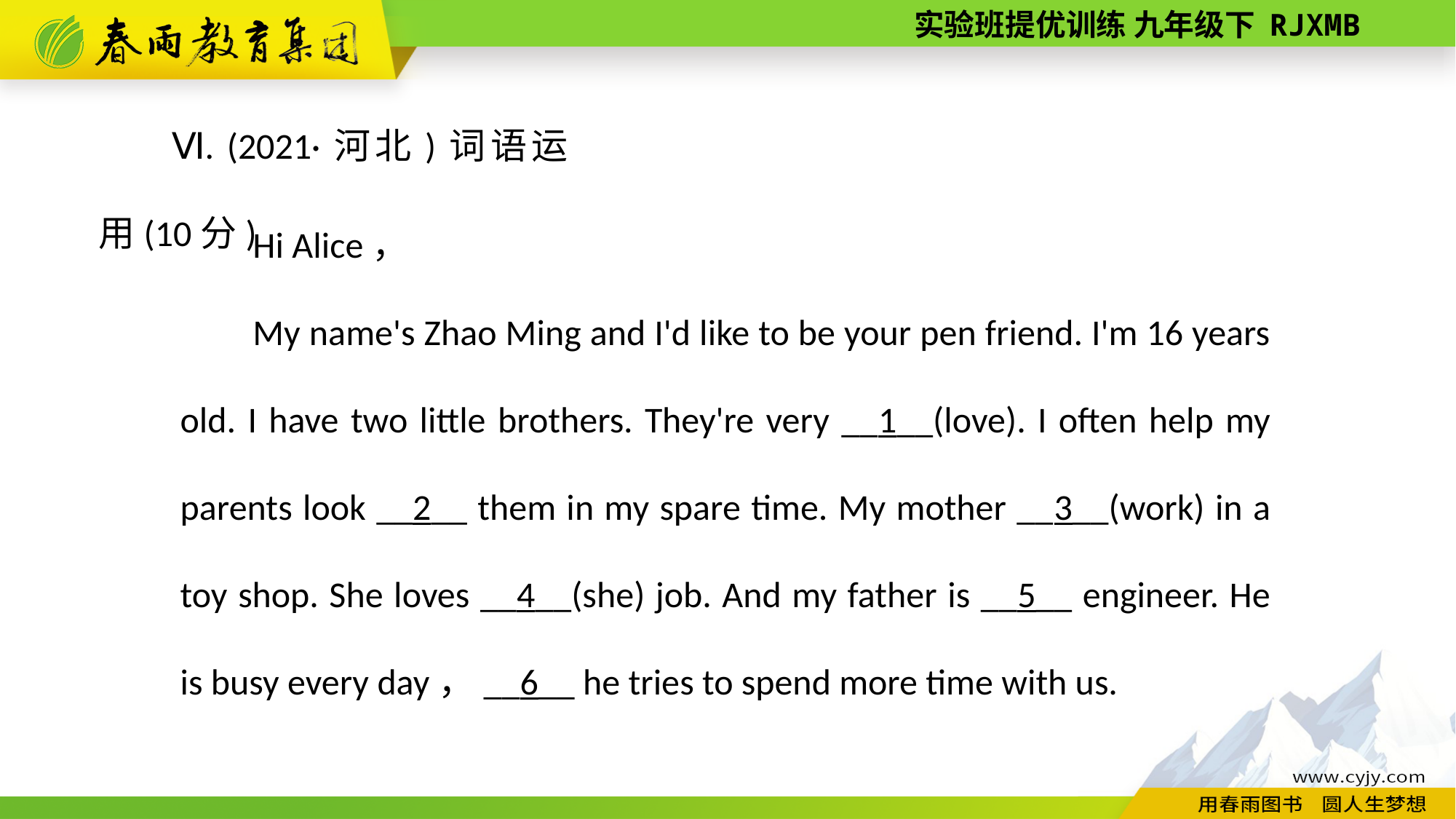

Ⅵ. (2021·河北)词语运用(10分)
Hi Alice，
My name's Zhao Ming and I'd like to be your pen friend. I'm 16 years old. I have two little brothers. They're very __1__(love). I often help my parents look __2__ them in my spare time. My mother __3__(work) in a toy shop. She loves __4__(she) job. And my father is __5__ engineer. He is busy every day，__6__ he tries to spend more time with us.